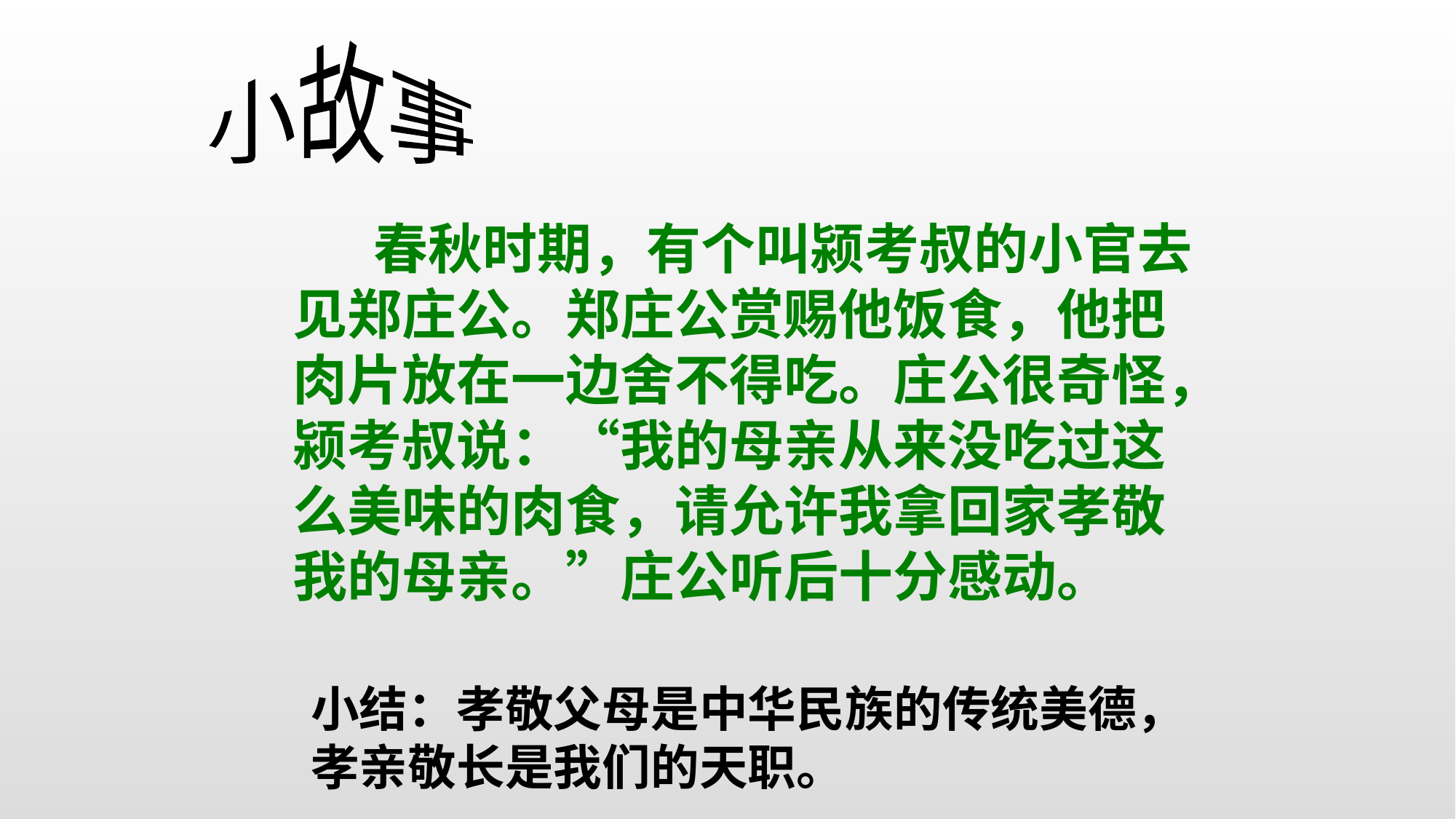

小故事
            春秋时期，有个叫颍考叔的小官去见郑庄公。郑庄公赏赐他饭食，他把肉片放在一边舍不得吃。庄公很奇怪，颍考叔说：“我的母亲从来没吃过这么美味的肉食，请允许我拿回家孝敬我的母亲。”庄公听后十分感动。
小结：孝敬父母是中华民族的传统美德，孝亲敬长是我们的天职。